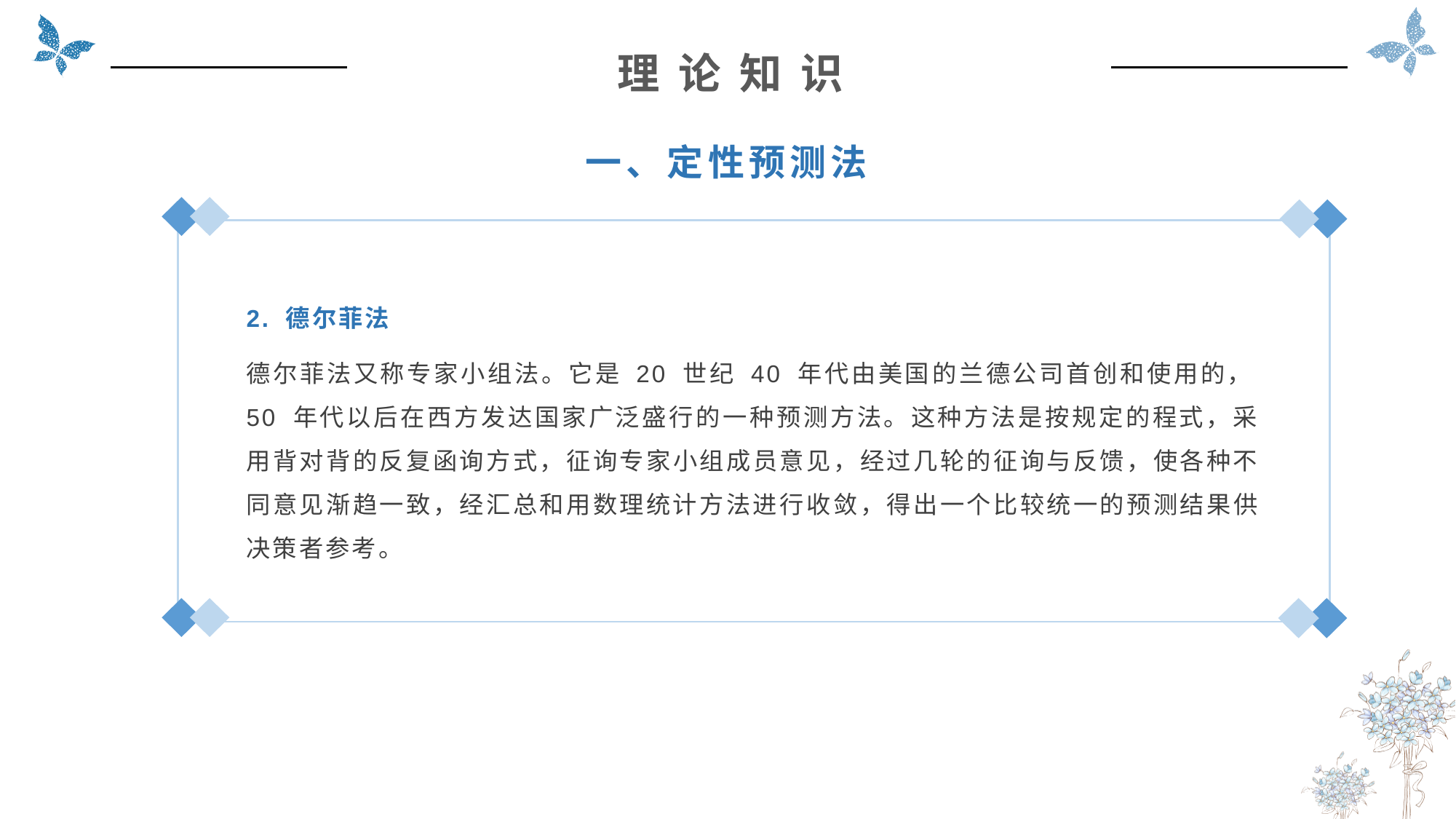

理 论 知 识
一、定性预测法

2. 德尔菲法
德尔菲法又称专家小组法。它是 20 世纪 40 年代由美国的兰德公司首创和使用的，50 年代以后在西方发达国家广泛盛行的一种预测方法。这种方法是按规定的程式，采用背对背的反复函询方式，征询专家小组成员意见，经过几轮的征询与反馈，使各种不同意见渐趋一致，经汇总和用数理统计方法进行收敛，得出一个比较统一的预测结果供决策者参考。